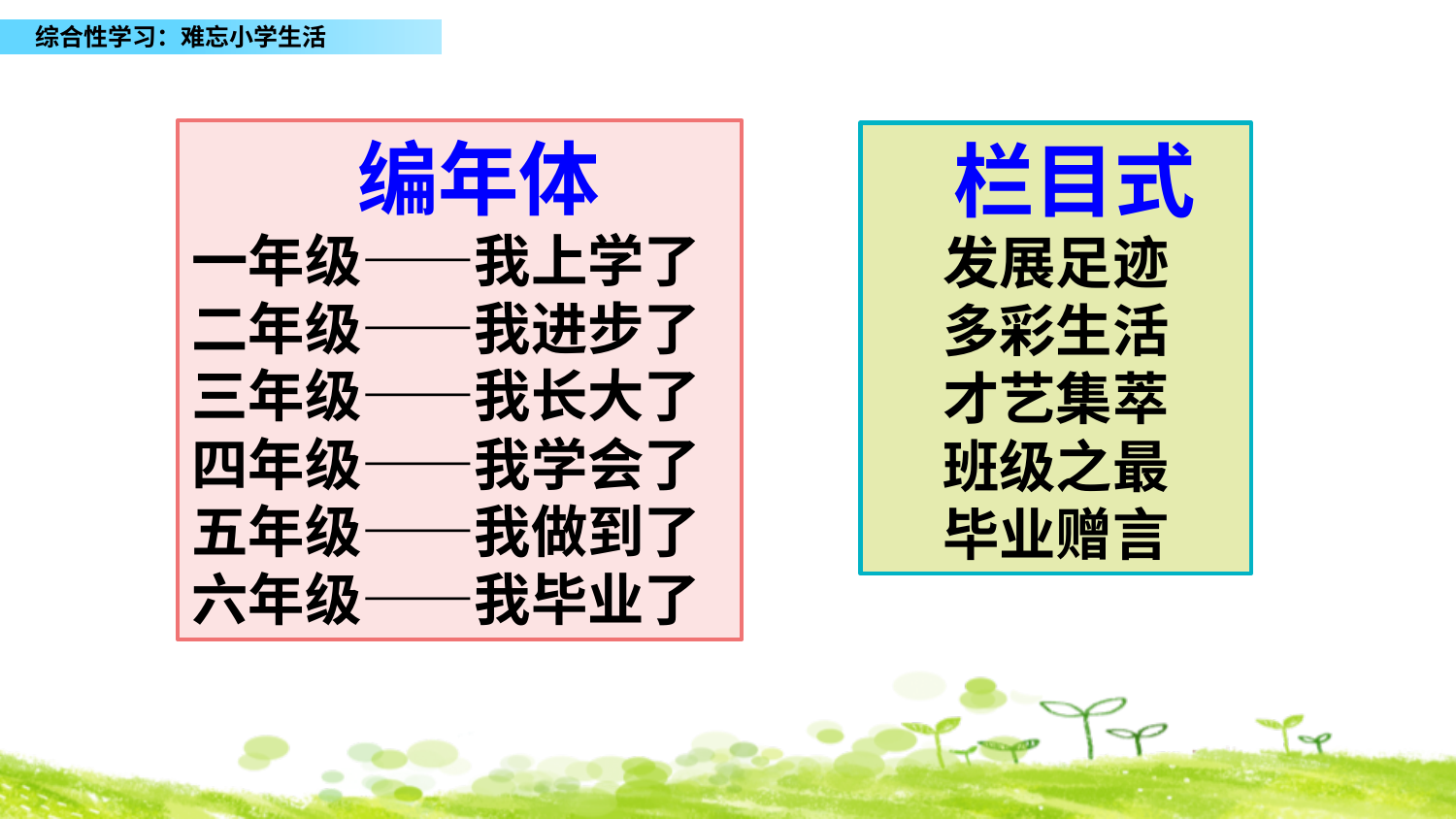

编年体
一年级——我上学了
二年级——我进步了
三年级——我长大了
四年级——我学会了
五年级——我做到了
六年级——我毕业了
 栏目式
发展足迹
多彩生活
才艺集萃
班级之最
毕业赠言